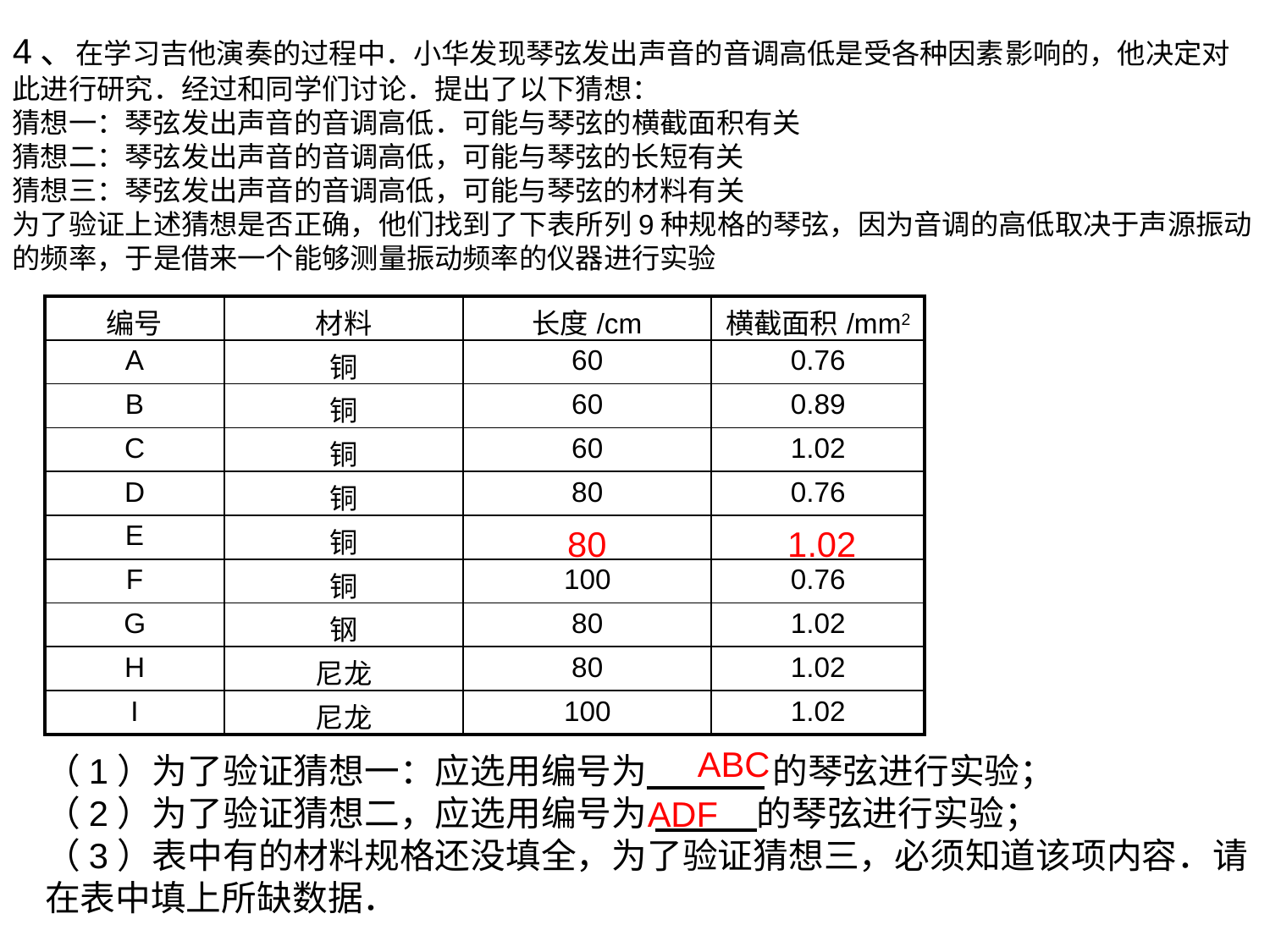

4、在学习吉他演奏的过程中．小华发现琴弦发出声音的音调高低是受各种因素影响的，他决定对此进行研究．经过和同学们讨论．提出了以下猜想：
猜想一：琴弦发出声音的音调高低．可能与琴弦的横截面积有关
猜想二：琴弦发出声音的音调高低，可能与琴弦的长短有关
猜想三：琴弦发出声音的音调高低，可能与琴弦的材料有关
为了验证上述猜想是否正确，他们找到了下表所列9种规格的琴弦，因为音调的高低取决于声源振动的频率，于是借来一个能够测量振动频率的仪器进行实验
| 编号 | 材料 | 长度/cm | 横截面积/mm2 |
| --- | --- | --- | --- |
| A | 铜 | 60 | 0.76 |
| B | 铜 | 60 | 0.89 |
| C | 铜 | 60 | 1.02 |
| D | 铜 | 80 | 0.76 |
| E | 铜 |  |  |
| F | 铜 | 100 | 0.76 |
| G | 钢 | 80 | 1.02 |
| H | 尼龙 | 80 | 1.02 |
| I | 尼龙 | 100 | 1.02 |
80
1.02
ABC
（1）为了验证猜想一：应选用编号为                的琴弦进行实验；
（2）为了验证猜想二，应选用编号为              的琴弦进行实验；
（3）表中有的材料规格还没填全，为了验证猜想三，必须知道该项内容．请在表中填上所缺数据．
ADF